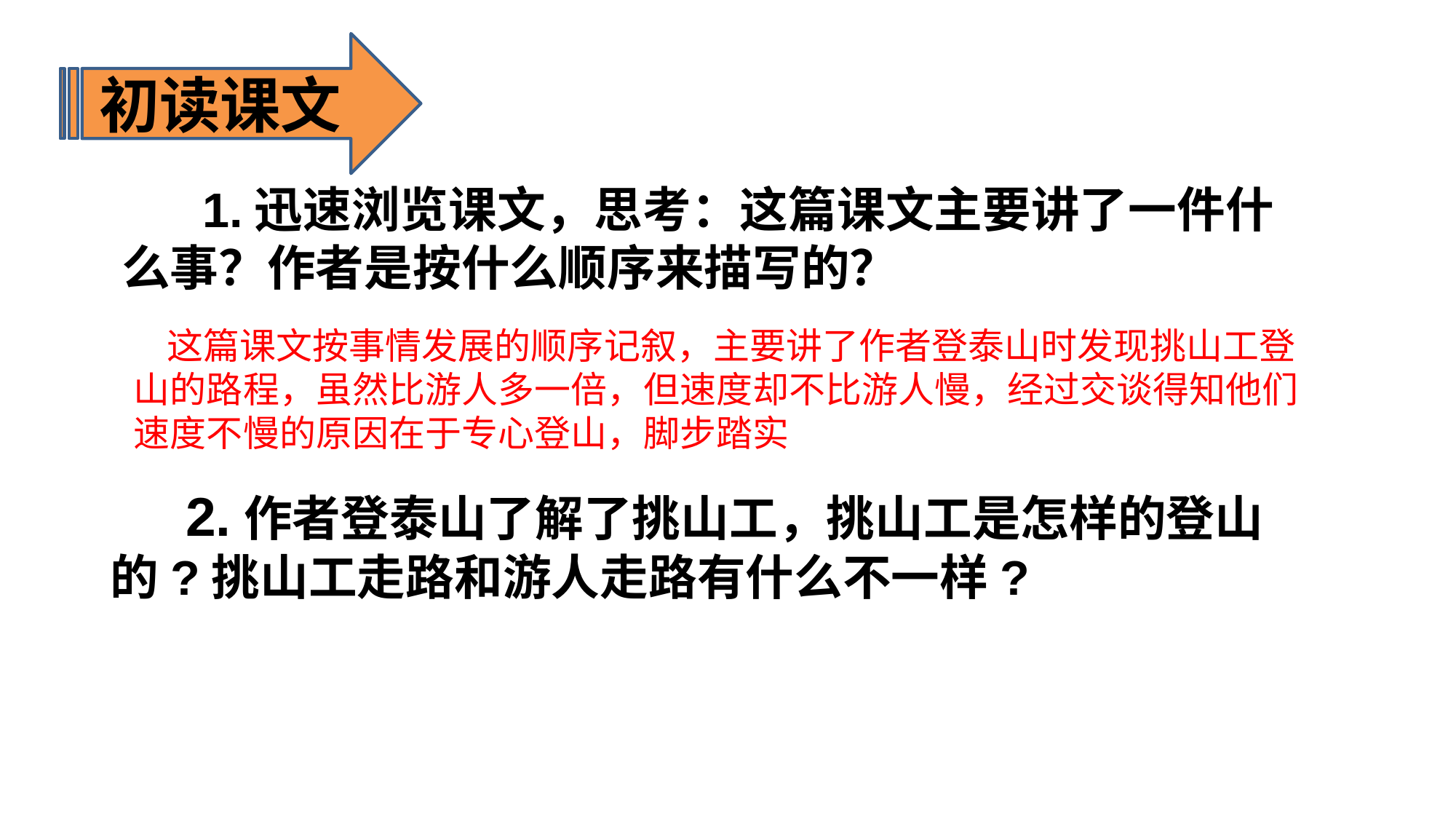

初读课文
      1.迅速浏览课文，思考：这篇课文主要讲了一件什么事？作者是按什么顺序来描写的？
   这篇课文按事情发展的顺序记叙，主要讲了作者登泰山时发现挑山工登山的路程，虽然比游人多一倍，但速度却不比游人慢，经过交谈得知他们速度不慢的原因在于专心登山，脚步踏实

     2. 作者登泰山了解了挑山工，挑山工是怎样的登山的?挑山工走路和游人走路有什么不一样?